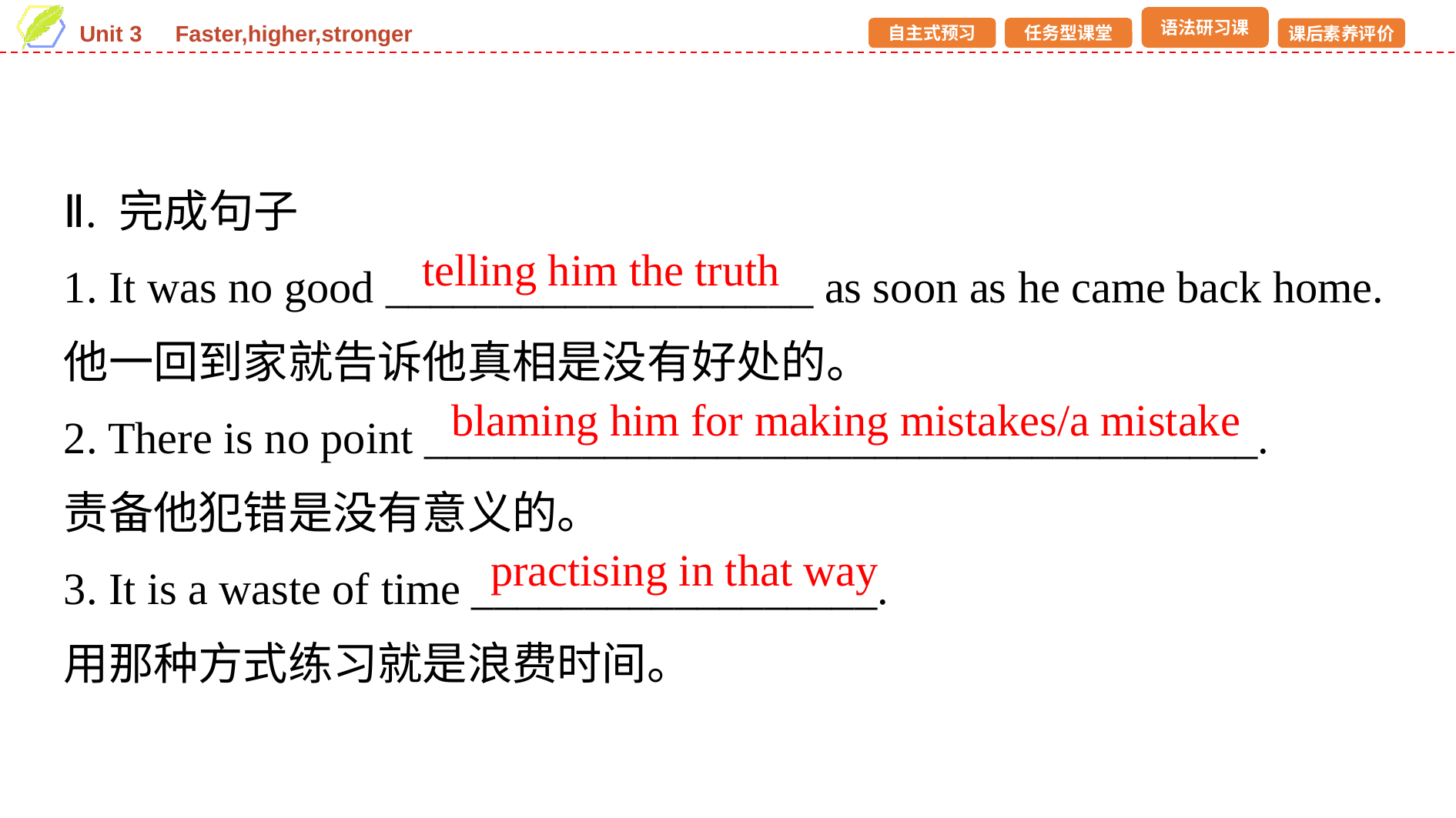

Ⅱ. 完成句子
1. It was no good ___________________ as soon as he came back home.
他一回到家就告诉他真相是没有好处的。
2. There is no point _____________________________________.
责备他犯错是没有意义的。
3. It is a waste of time __________________.
用那种方式练习就是浪费时间。
telling him the truth
blaming him for making mistakes/a mistake
practising in that way